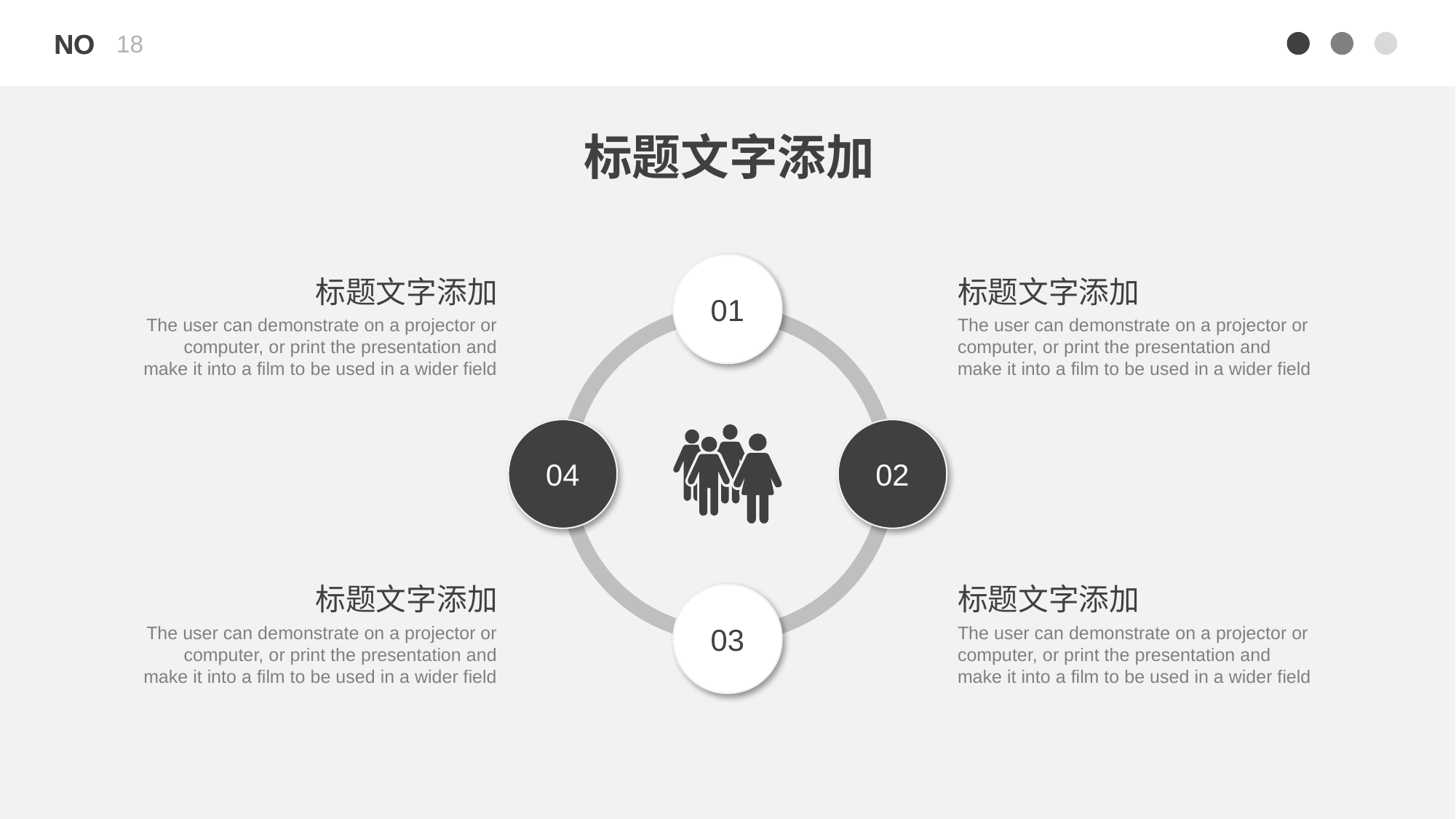

18
标题文字添加
01

04
02

03
标题文字添加
The user can demonstrate on a projector or computer, or print the presentation and make it into a film to be used in a wider field
标题文字添加
The user can demonstrate on a projector or computer, or print the presentation and make it into a film to be used in a wider field
标题文字添加
The user can demonstrate on a projector or computer, or print the presentation and make it into a film to be used in a wider field
标题文字添加
The user can demonstrate on a projector or computer, or print the presentation and make it into a film to be used in a wider field